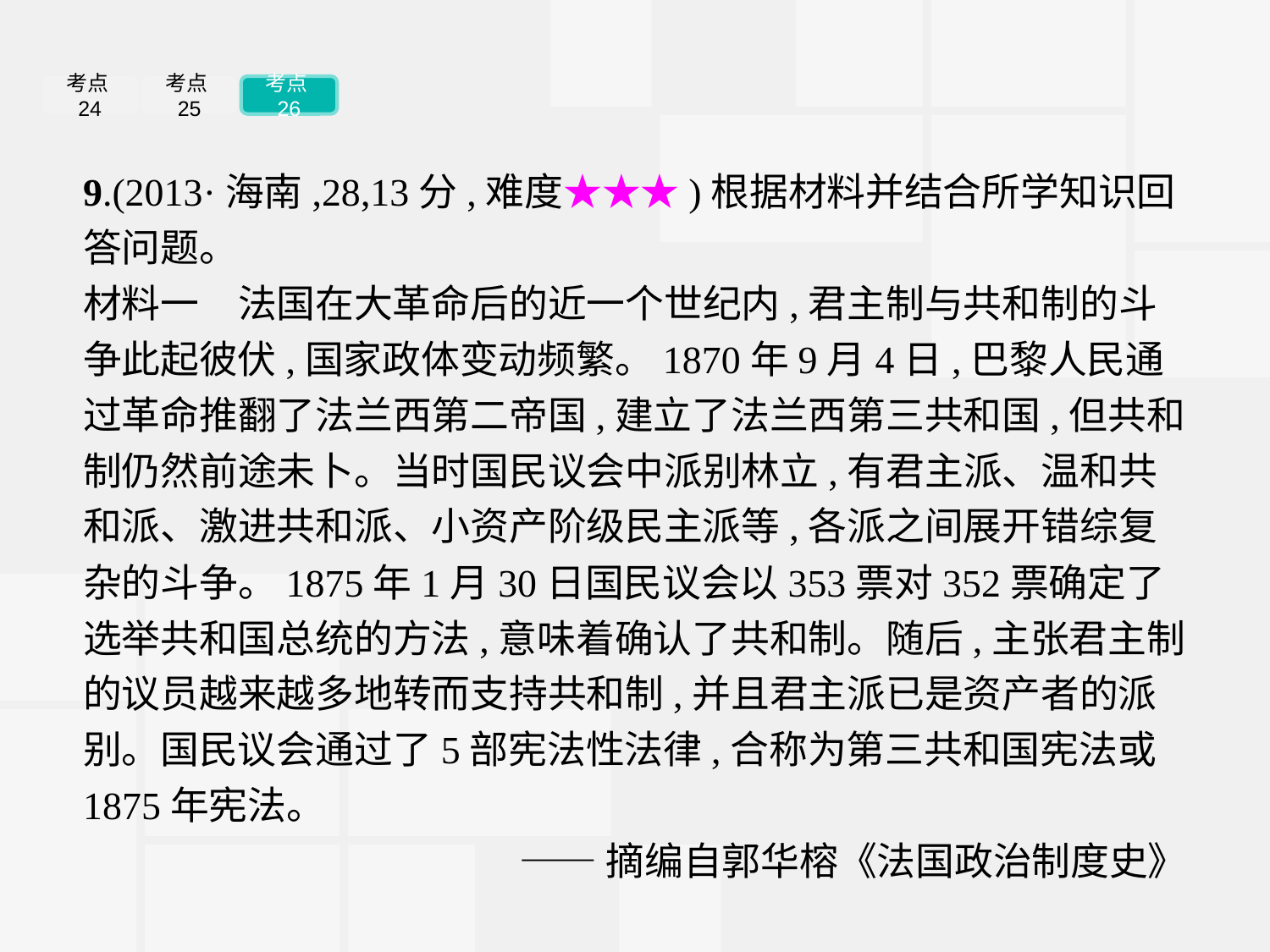

考点24
考点25
考点26
9.(2013·海南,28,13分,难度★★★)根据材料并结合所学知识回答问题。
材料一　法国在大革命后的近一个世纪内,君主制与共和制的斗争此起彼伏,国家政体变动频繁。1870年9月4日,巴黎人民通过革命推翻了法兰西第二帝国,建立了法兰西第三共和国,但共和制仍然前途未卜。当时国民议会中派别林立,有君主派、温和共和派、激进共和派、小资产阶级民主派等,各派之间展开错综复杂的斗争。1875年1月30日国民议会以353票对352票确定了选举共和国总统的方法,意味着确认了共和制。随后,主张君主制的议员越来越多地转而支持共和制,并且君主派已是资产者的派别。国民议会通过了5部宪法性法律,合称为第三共和国宪法或1875年宪法。
——摘编自郭华榕《法国政治制度史》